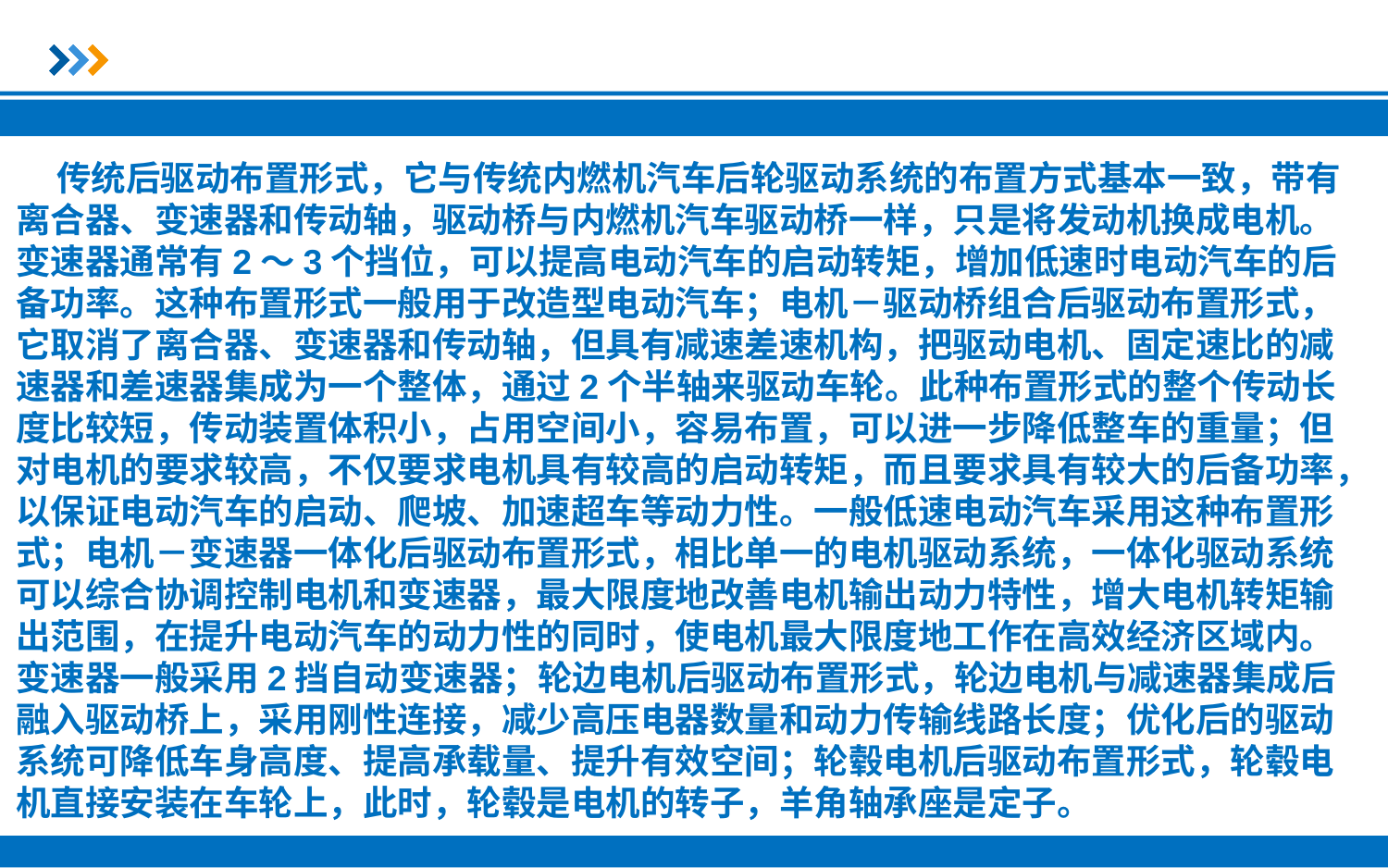

传统后驱动布置形式，它与传统内燃机汽车后轮驱动系统的布置方式基本一致，带有离合器、变速器和传动轴，驱动桥与内燃机汽车驱动桥一样，只是将发动机换成电机。变速器通常有2～3个挡位，可以提高电动汽车的启动转矩，增加低速时电动汽车的后备功率。这种布置形式一般用于改造型电动汽车；电机－驱动桥组合后驱动布置形式，它取消了离合器、变速器和传动轴，但具有减速差速机构，把驱动电机、固定速比的减速器和差速器集成为一个整体，通过2个半轴来驱动车轮。此种布置形式的整个传动长度比较短，传动装置体积小，占用空间小，容易布置，可以进一步降低整车的重量；但对电机的要求较高，不仅要求电机具有较高的启动转矩，而且要求具有较大的后备功率，以保证电动汽车的启动、爬坡、加速超车等动力性。一般低速电动汽车采用这种布置形式；电机－变速器一体化后驱动布置形式，相比单一的电机驱动系统，一体化驱动系统可以综合协调控制电机和变速器，最大限度地改善电机输出动力特性，增大电机转矩输出范围，在提升电动汽车的动力性的同时，使电机最大限度地工作在高效经济区域内。变速器一般采用2挡自动变速器；轮边电机后驱动布置形式，轮边电机与减速器集成后融入驱动桥上，采用刚性连接，减少高压电器数量和动力传输线路长度；优化后的驱动系统可降低车身高度、提高承载量、提升有效空间；轮毂电机后驱动布置形式，轮毂电机直接安装在车轮上，此时，轮毂是电机的转子，羊角轴承座是定子。